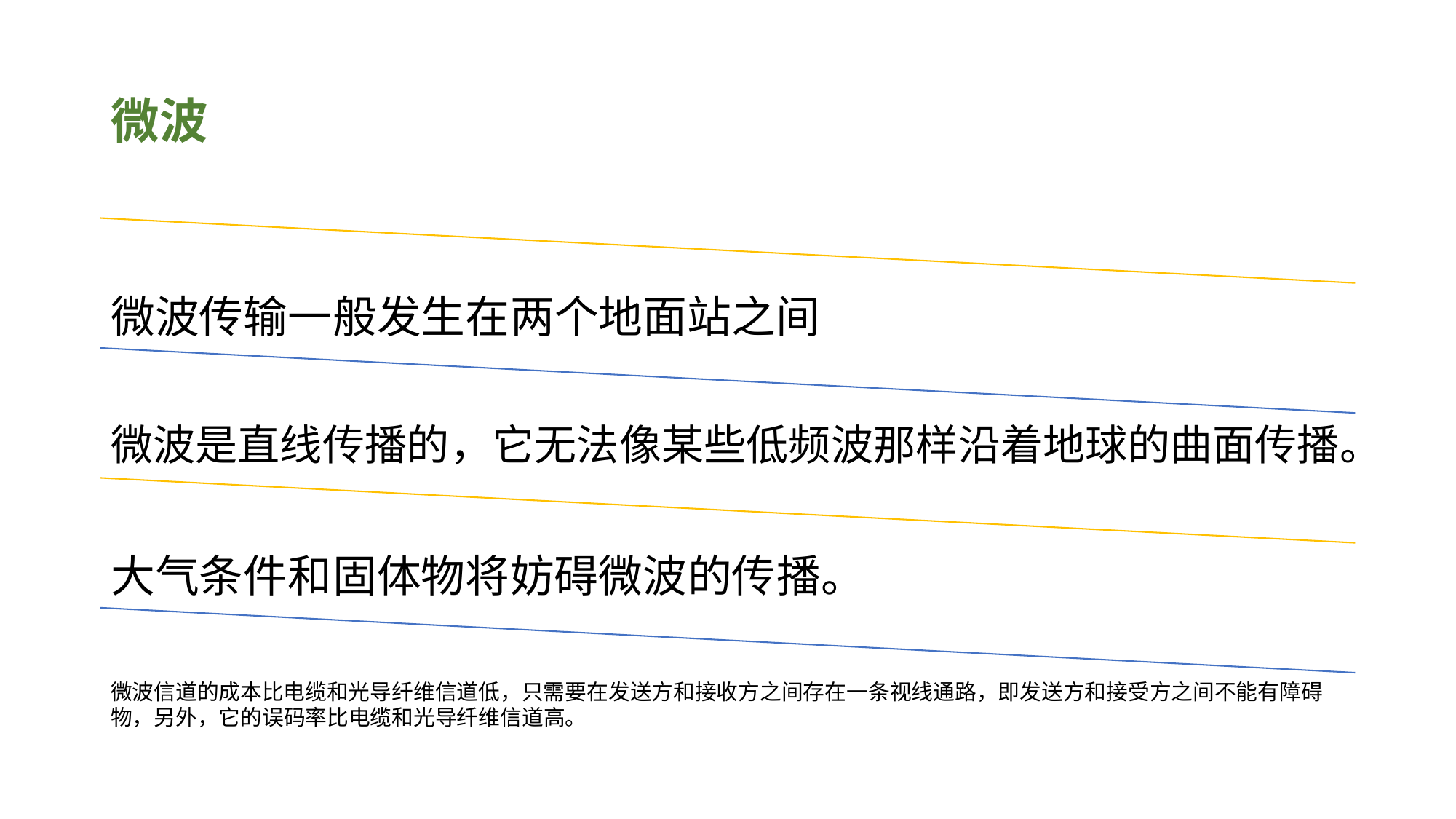

# 微波
微波传输一般发生在两个地面站之间
微波是直线传播的，它无法像某些低频波那样沿着地球的曲面传播。
大气条件和固体物将妨碍微波的传播。
微波信道的成本比电缆和光导纤维信道低，只需要在发送方和接收方之间存在一条视线通路，即发送方和接受方之间不能有障碍物，另外，它的误码率比电缆和光导纤维信道高。